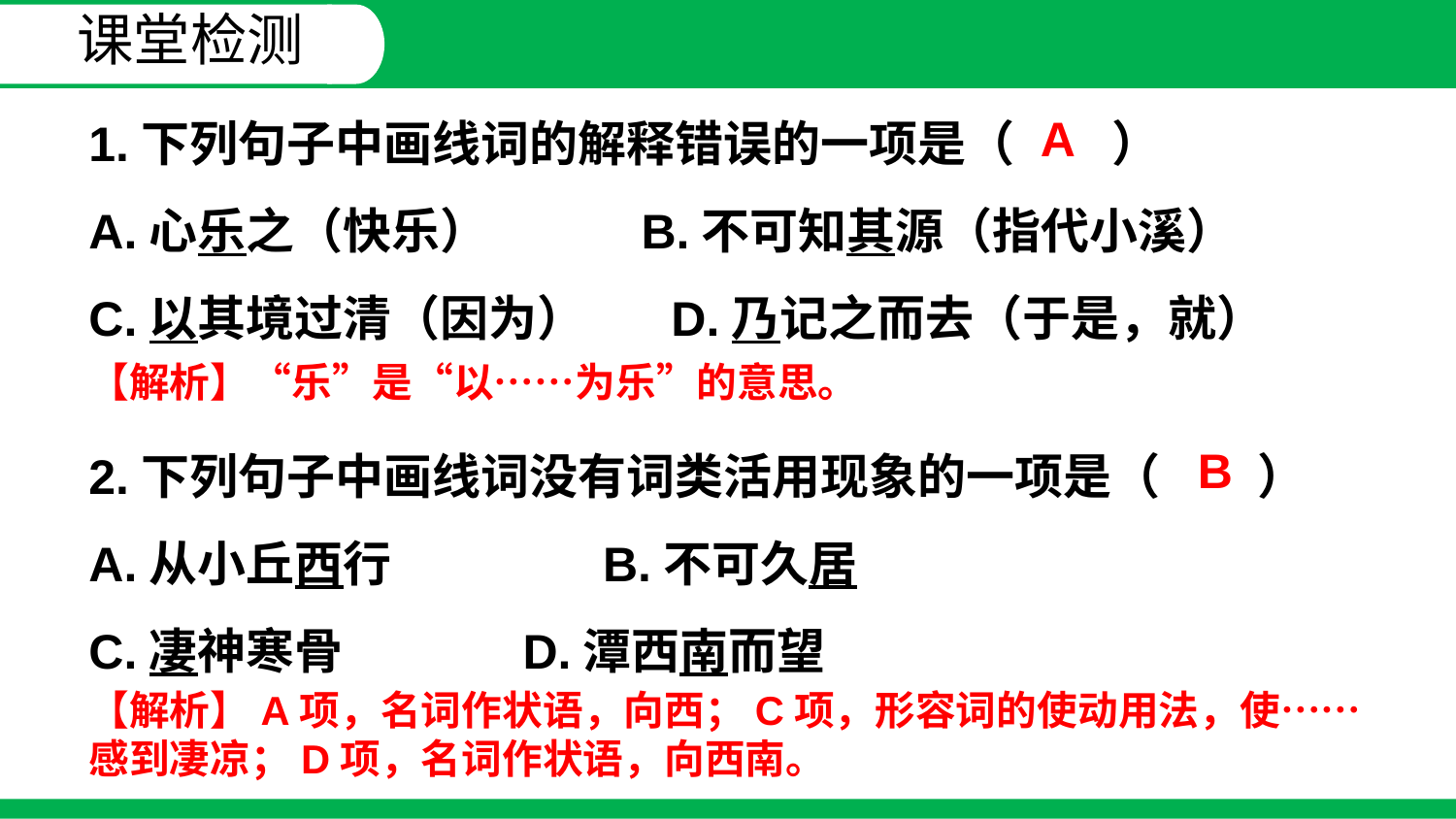

课堂检测
1.下列句子中画线词的解释错误的一项是（　　）
A.心乐之（快乐）　　    B.不可知其源（指代小溪）
C.以其境过清（因为）	D.乃记之而去（于是，就）
A
【解析】“乐”是“以……为乐”的意思。
2.下列句子中画线词没有词类活用现象的一项是（　　）
A.从小丘西行	      B.不可久居
C.凄神寒骨	            D.潭西南而望
B
【解析】A项，名词作状语，向西；C项，形容词的使动用法，使……感到凄凉；D项，名词作状语，向西南。